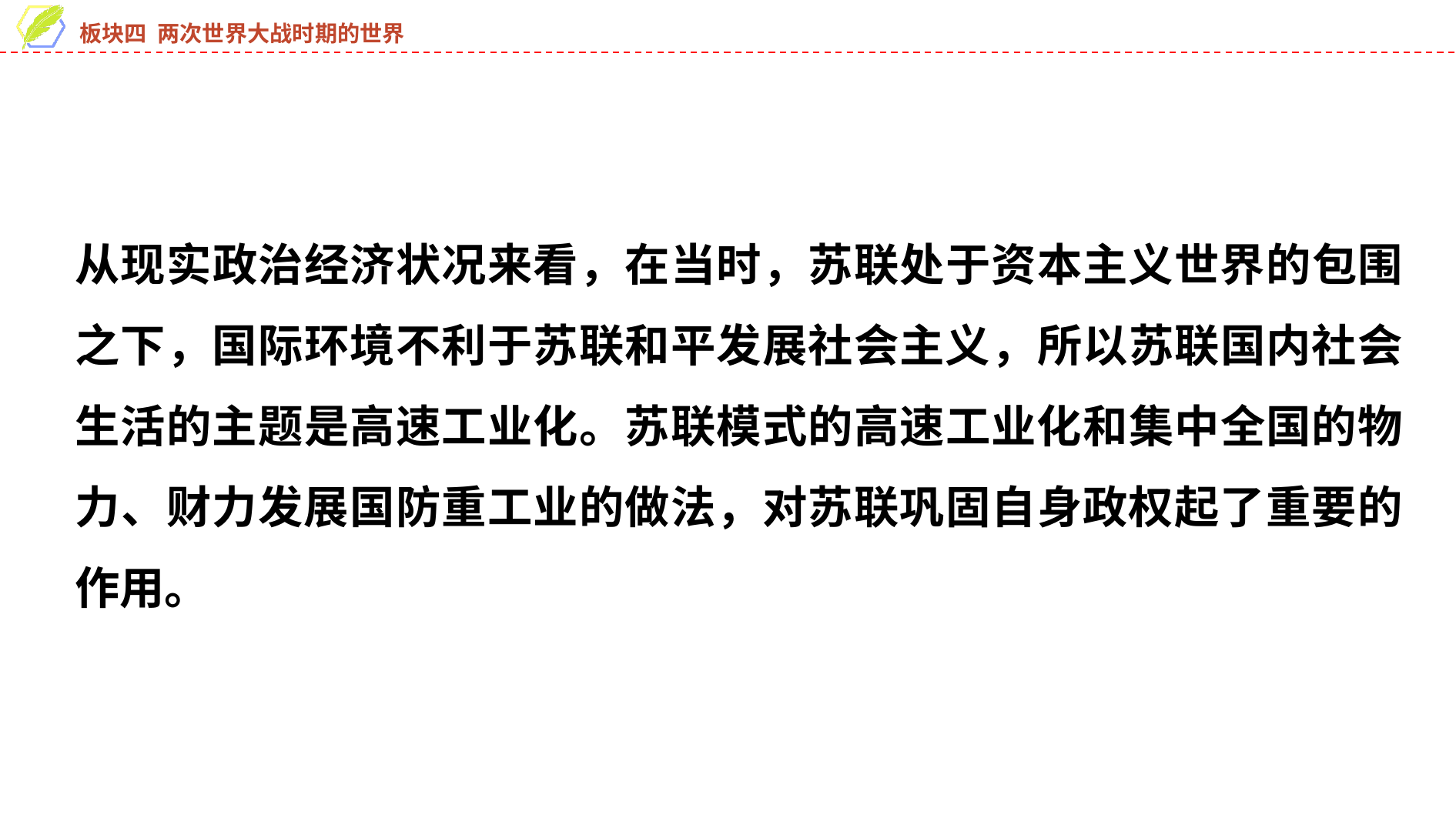

从现实政治经济状况来看，在当时，苏联处于资本主义世界的包围之下，国际环境不利于苏联和平发展社会主义，所以苏联国内社会生活的主题是高速工业化。苏联模式的高速工业化和集中全国的物力、财力发展国防重工业的做法，对苏联巩固自身政权起了重要的作用。